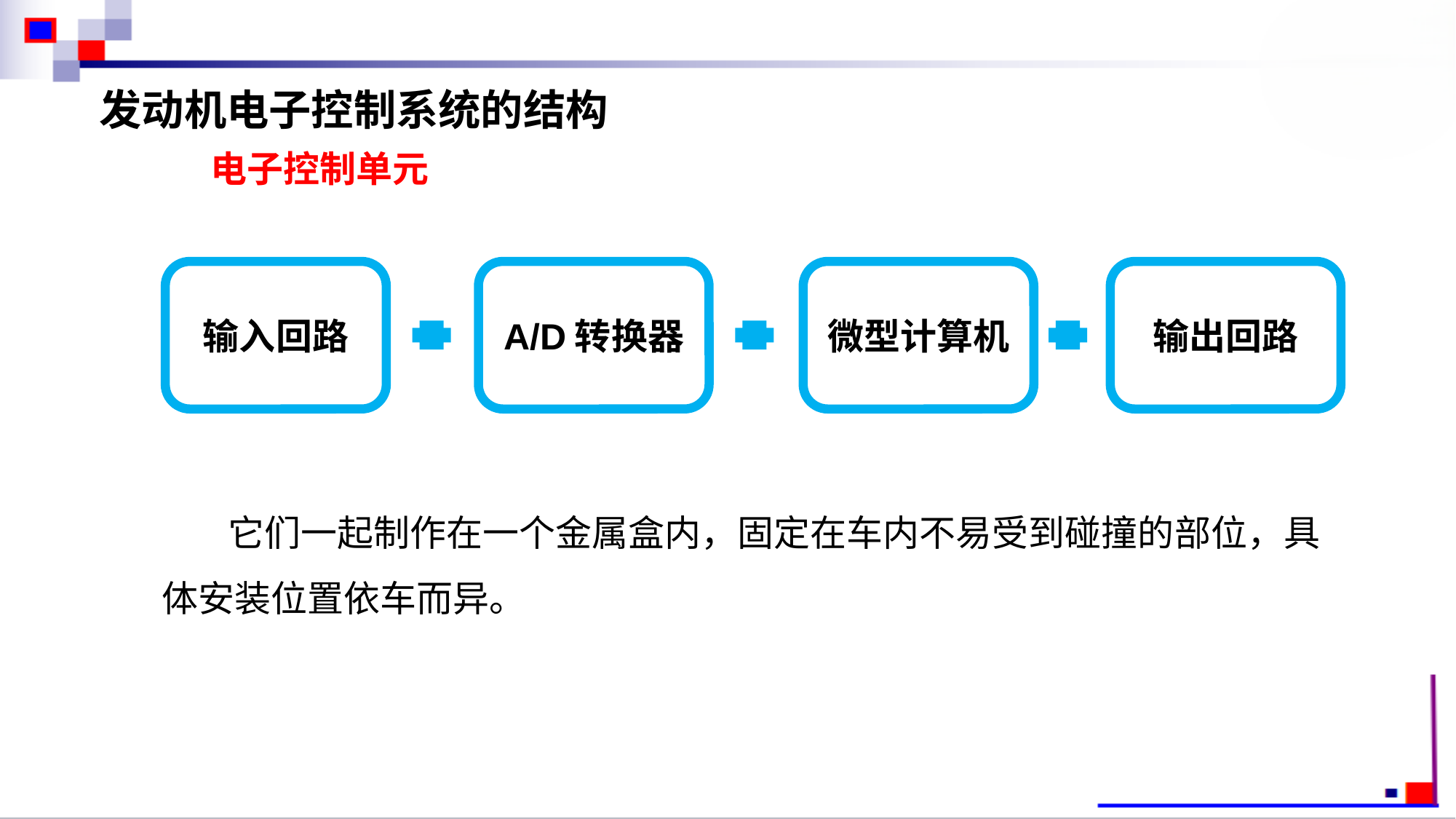

发动机电子控制系统的结构
电子控制单元
输入回路
A/D转换器
微型计算机
输出回路

       它们一起制作在一个金属盒内，固定在车内不易受到碰撞的部位，具体安装位置依车而异。